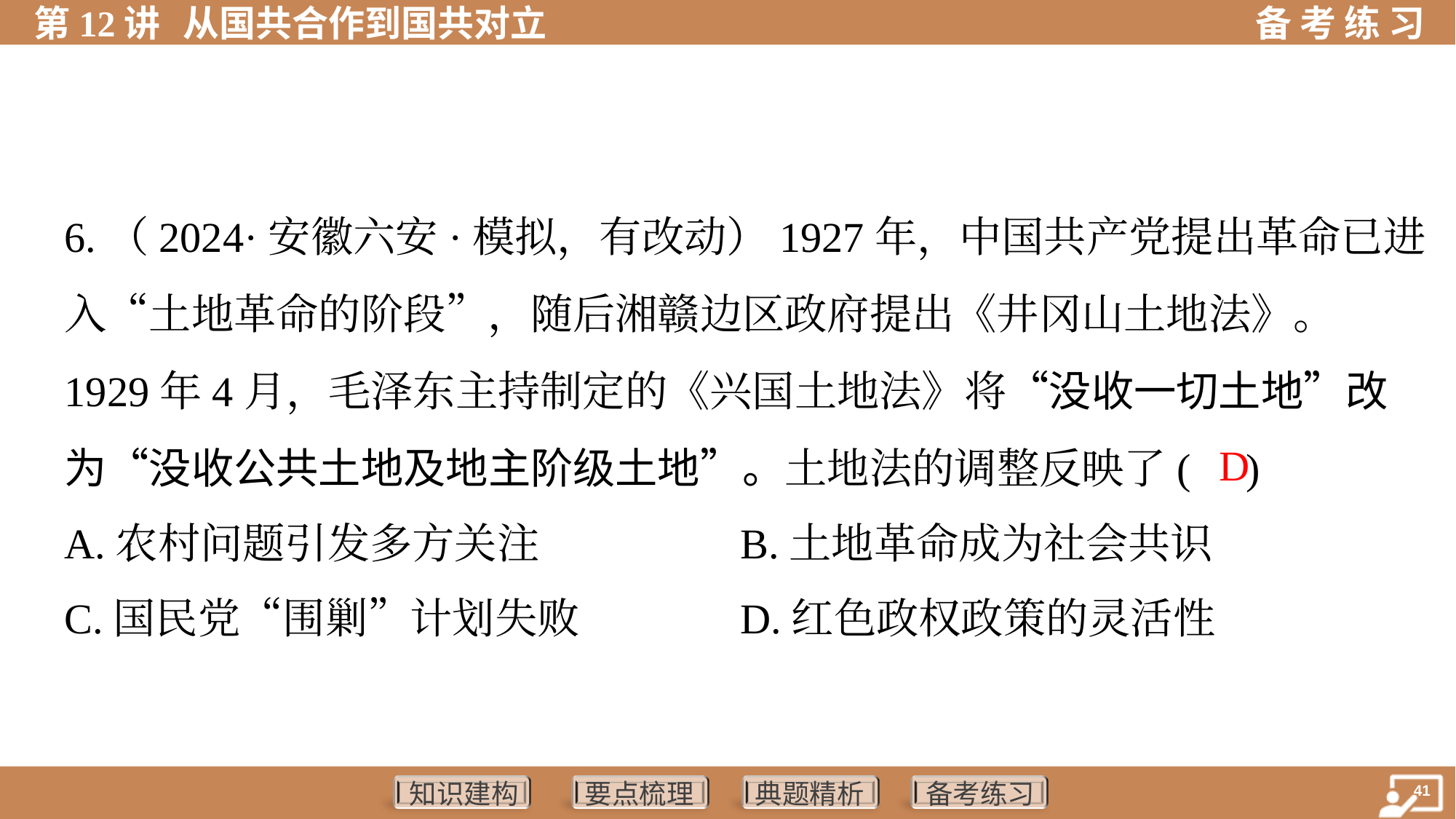

6.（2024·安徽六安·模拟，有改动）1927年，中国共产党提出革命已进
入“土地革命的阶段”，随后湘赣边区政府提出《井冈山土地法》。
1929年4月，毛泽东主持制定的《兴国土地法》将“没收一切土地”改
为“没收公共土地及地主阶级土地”。土地法的调整反映了(     )
D
A.农村问题引发多方关注	B.土地革命成为社会共识
C.国民党“围剿”计划失败	D.红色政权政策的灵活性